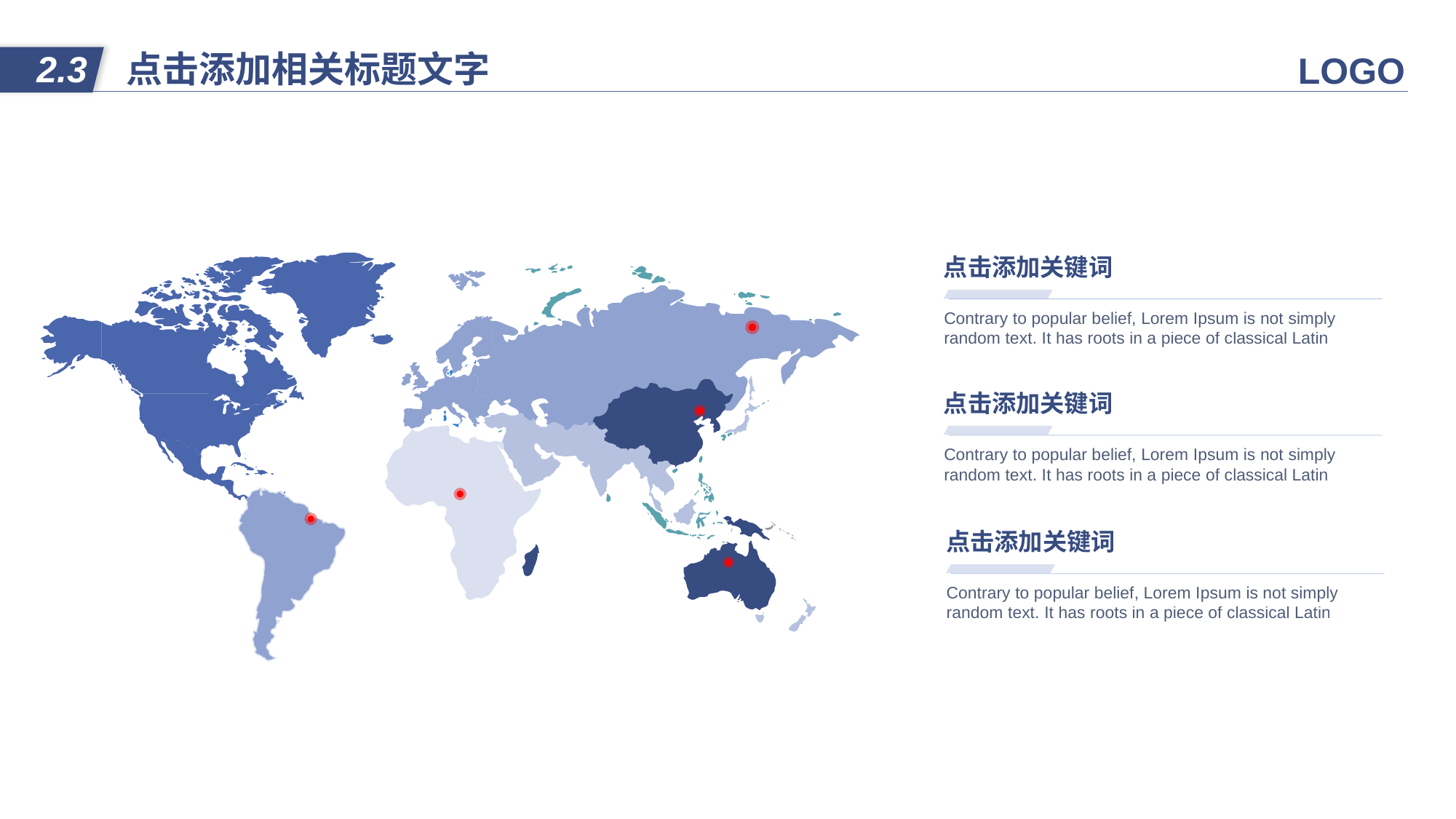

点击添加相关标题文字
2.3
LOGO

点击添加关键词

Contrary to popular belief, Lorem Ipsum is not simply random text. It has roots in a piece of classical Latin

点击添加关键词

Contrary to popular belief, Lorem Ipsum is not simply random text. It has roots in a piece of classical Latin
点击添加关键词

Contrary to popular belief, Lorem Ipsum is not simply random text. It has roots in a piece of classical Latin